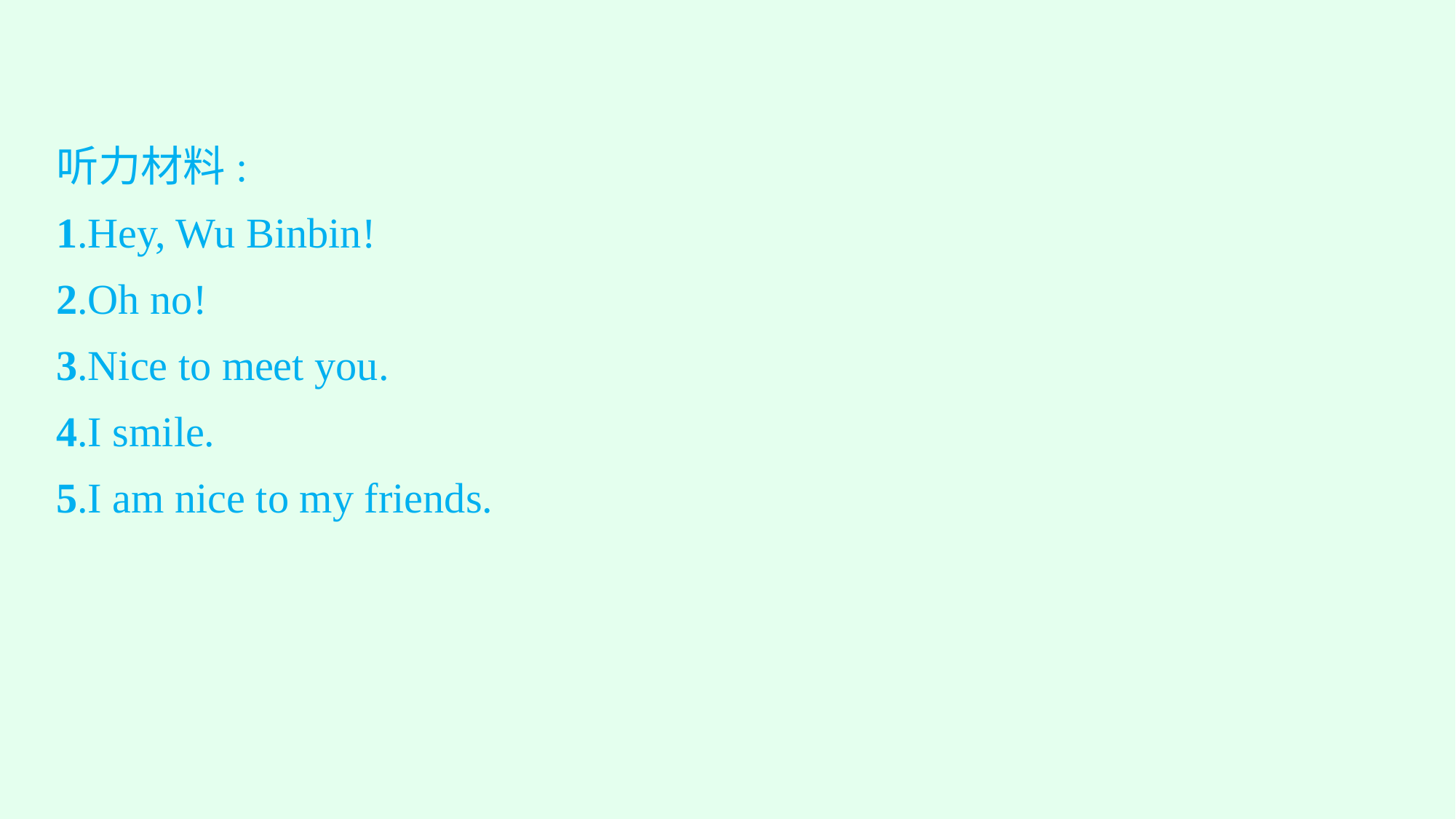

听力材料:
1.Hey, Wu Binbin!
2.Oh no!
3.Nice to meet you.
4.I smile.
5.I am nice to my friends.